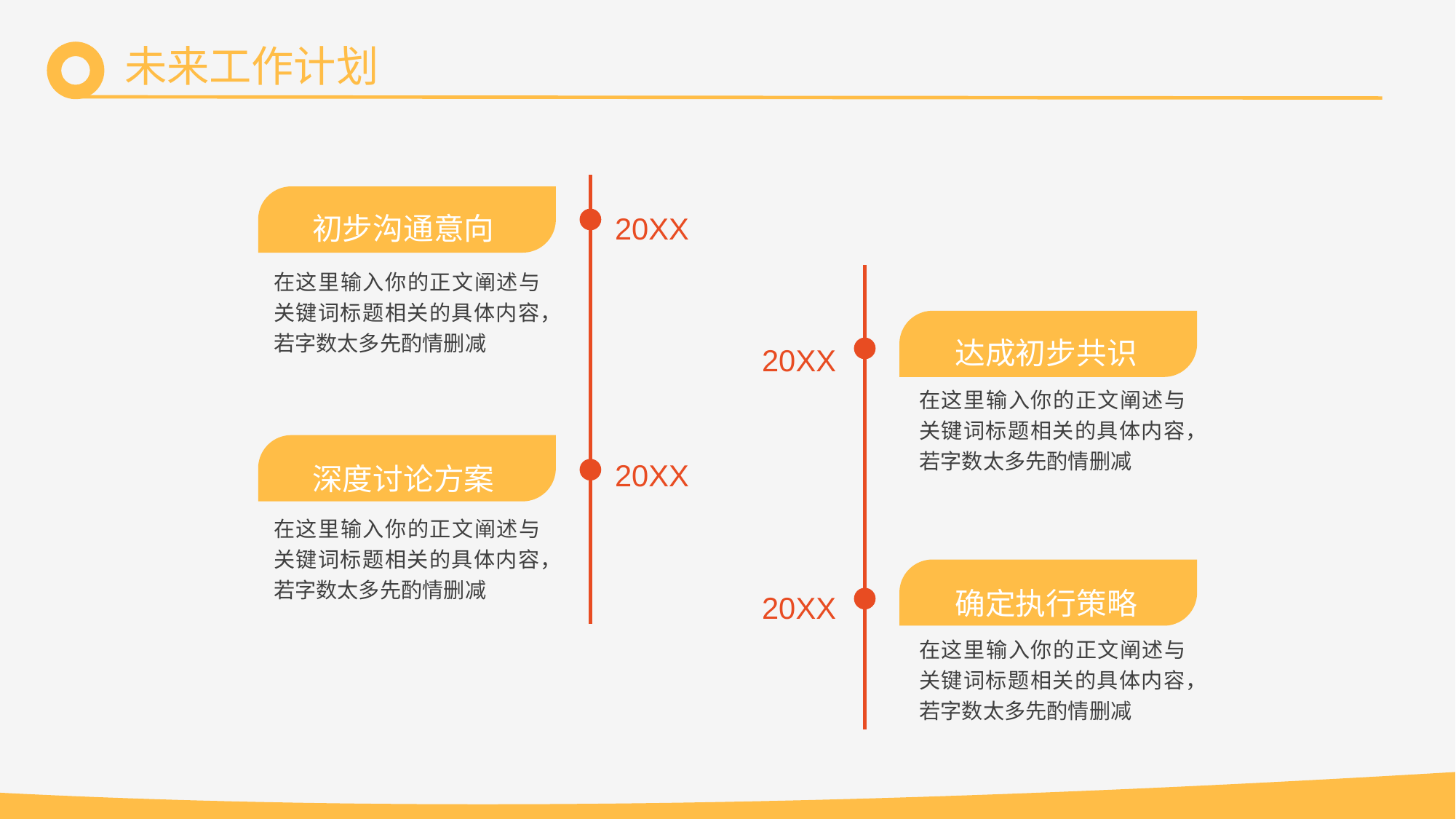

未来工作计划
20XX
初步沟通意向
在这里输入你的正文阐述与关键词标题相关的具体内容，若字数太多先酌情删减
达成初步共识
20XX
在这里输入你的正文阐述与关键词标题相关的具体内容，若字数太多先酌情删减
20XX
深度讨论方案
在这里输入你的正文阐述与关键词标题相关的具体内容，若字数太多先酌情删减
确定执行策略
20XX
在这里输入你的正文阐述与关键词标题相关的具体内容，若字数太多先酌情删减